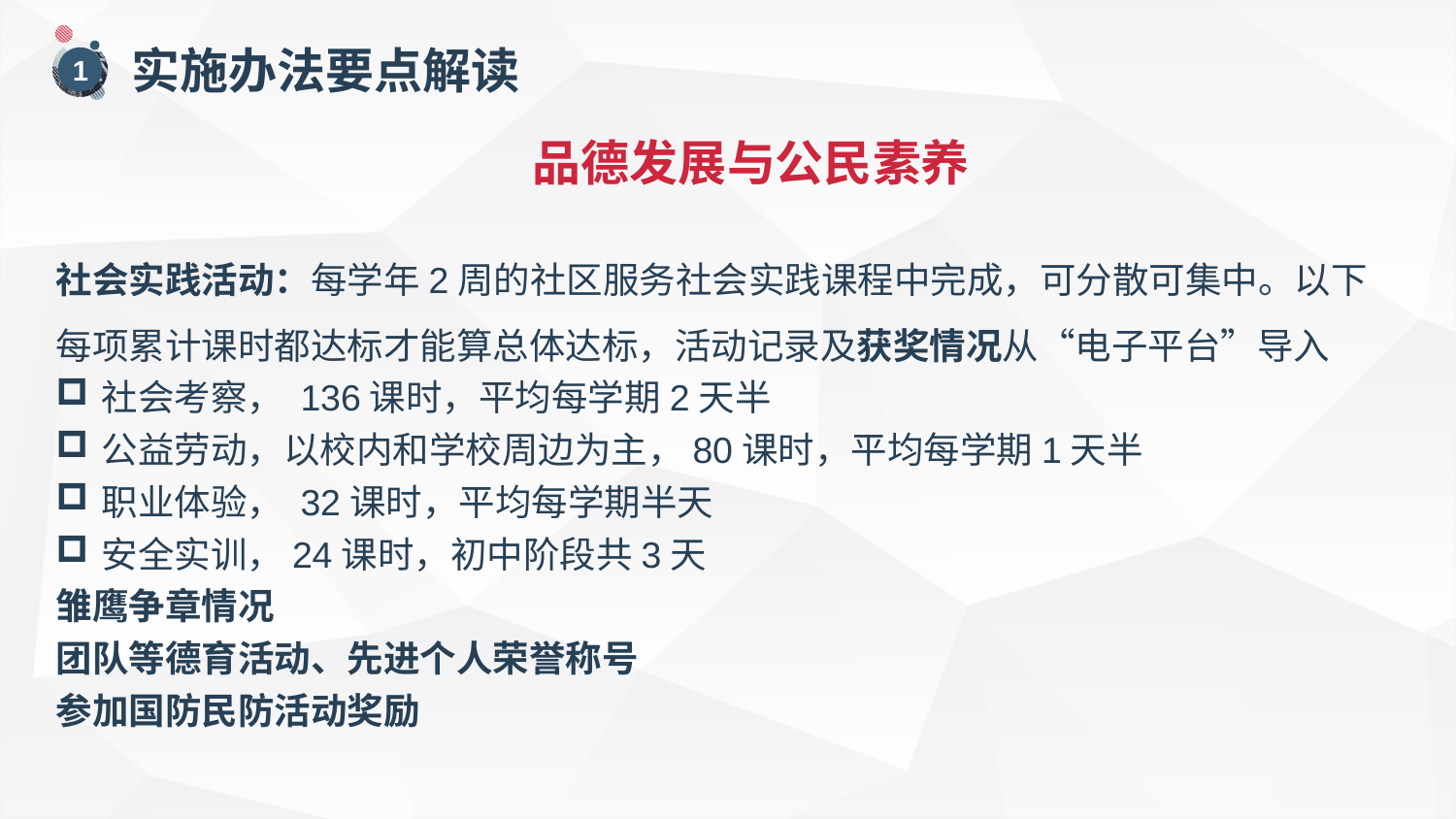

实施办法要点解读
1
社会实践活动：每学年2周的社区服务社会实践课程中完成，可分散可集中。以下每项累计课时都达标才能算总体达标，活动记录及获奖情况从“电子平台”导入
社会考察， 136课时，平均每学期2天半
公益劳动，以校内和学校周边为主，80课时，平均每学期1天半
职业体验， 32课时，平均每学期半天
安全实训，24课时，初中阶段共3天
雏鹰争章情况
团队等德育活动、先进个人荣誉称号
参加国防民防活动奖励
品德发展与公民素养